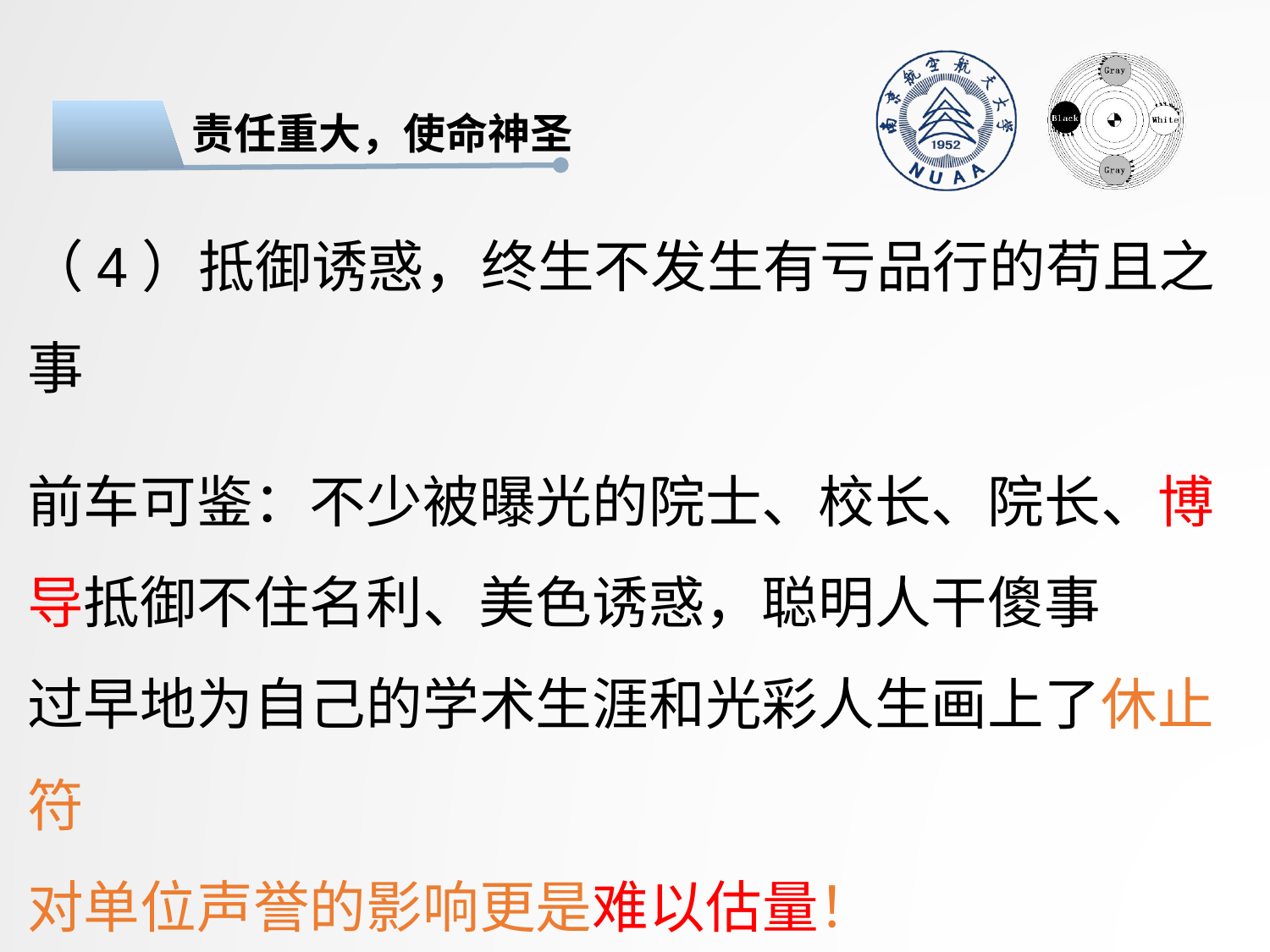

责任重大，使命神圣
（4）抵御诱惑，终生不发生有亏品行的苟且之事

前车可鉴：不少被曝光的院士、校长、院长、博导抵御不住名利、美色诱惑，聪明人干傻事
过早地为自己的学术生涯和光彩人生画上了休止符
对单位声誉的影响更是难以估量！